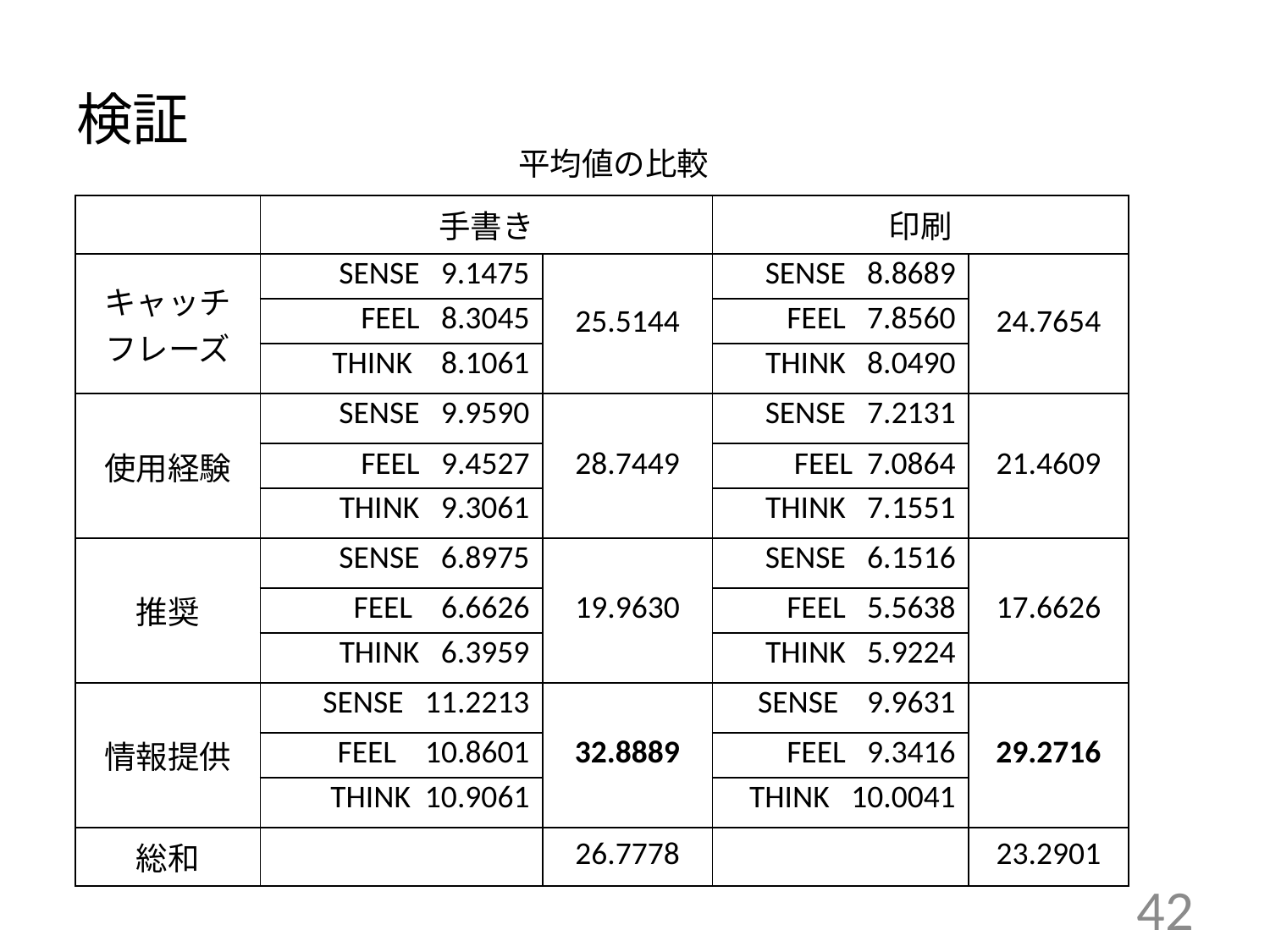

# 検証
平均値の比較
|  | 手書き |  | 印刷 |  |
| --- | --- | --- | --- | --- |
| キャッチ フレーズ | SENSE 9.1475 | 25.5144 | SENSE 8.8689 | 24.7654 |
|  | FEEL 8.3045 |  | FEEL 7.8560 |  |
|  | THINK 8.1061 |  | THINK 8.0490 |  |
| 使用経験 | SENSE 9.9590 | 28.7449 | SENSE 7.2131 | 21.4609 |
|  | FEEL 9.4527 |  | FEEL 7.0864 |  |
|  | THINK 9.3061 |  | THINK 7.1551 |  |
| 推奨 | SENSE 6.8975 | 19.9630 | SENSE 6.1516 | 17.6626 |
|  | FEEL 6.6626 |  | FEEL 5.5638 |  |
|  | THINK 6.3959 |  | THINK 5.9224 |  |
| 情報提供 | SENSE 11.2213 | 32.8889 | SENSE 9.9631 | 29.2716 |
|  | FEEL 10.8601 |  | FEEL 9.3416 |  |
|  | THINK 10.9061 |  | THINK 10.0041 |  |
| 総和 |  | 26.7778 |  | 23.2901 |
42